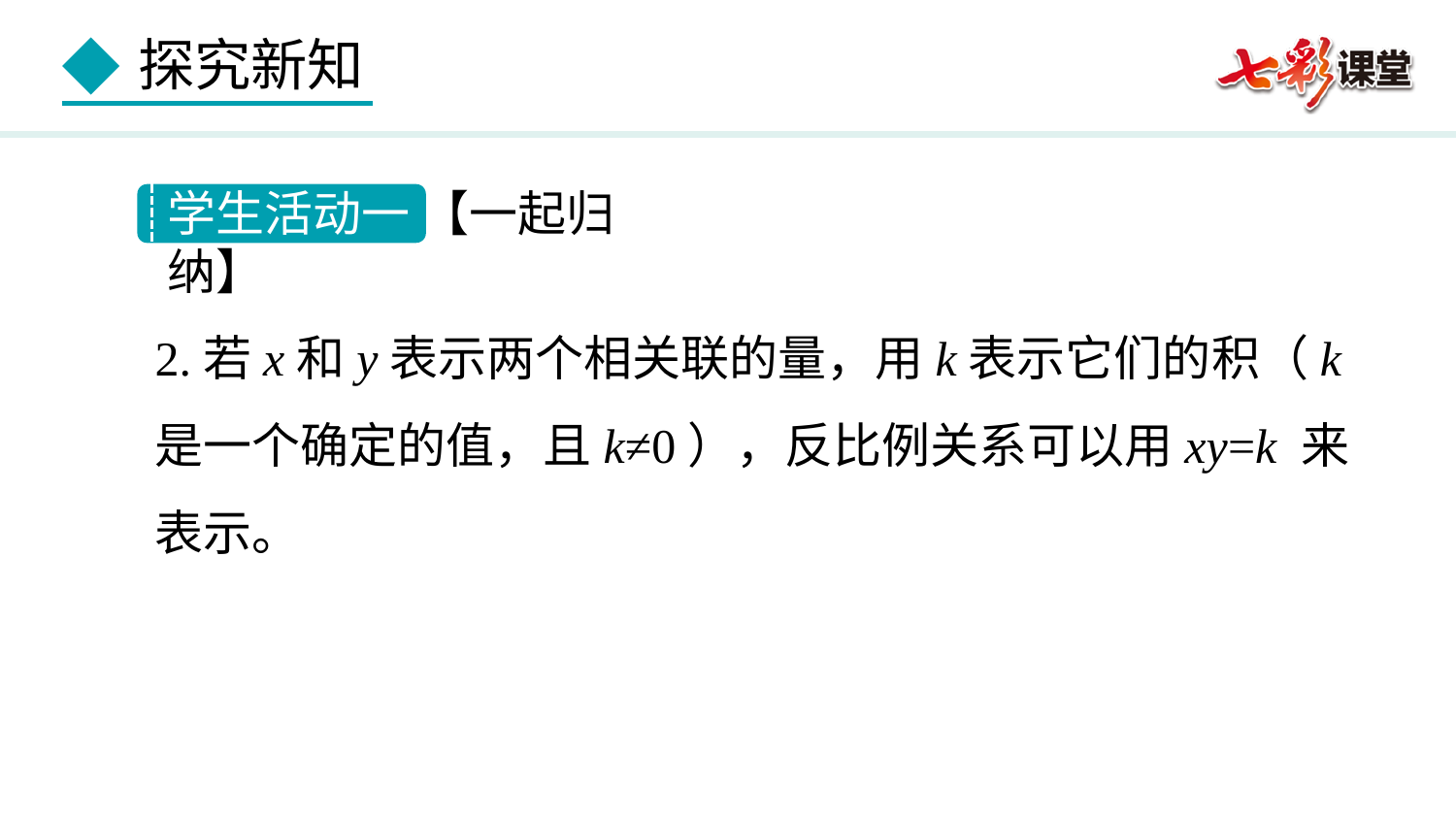

学生活动一 【一起归纳】

2.若x和y表示两个相关联的量，用k表示它们的积（k是一个确定的值，且k≠0），反比例关系可以用xy=k 来表示。